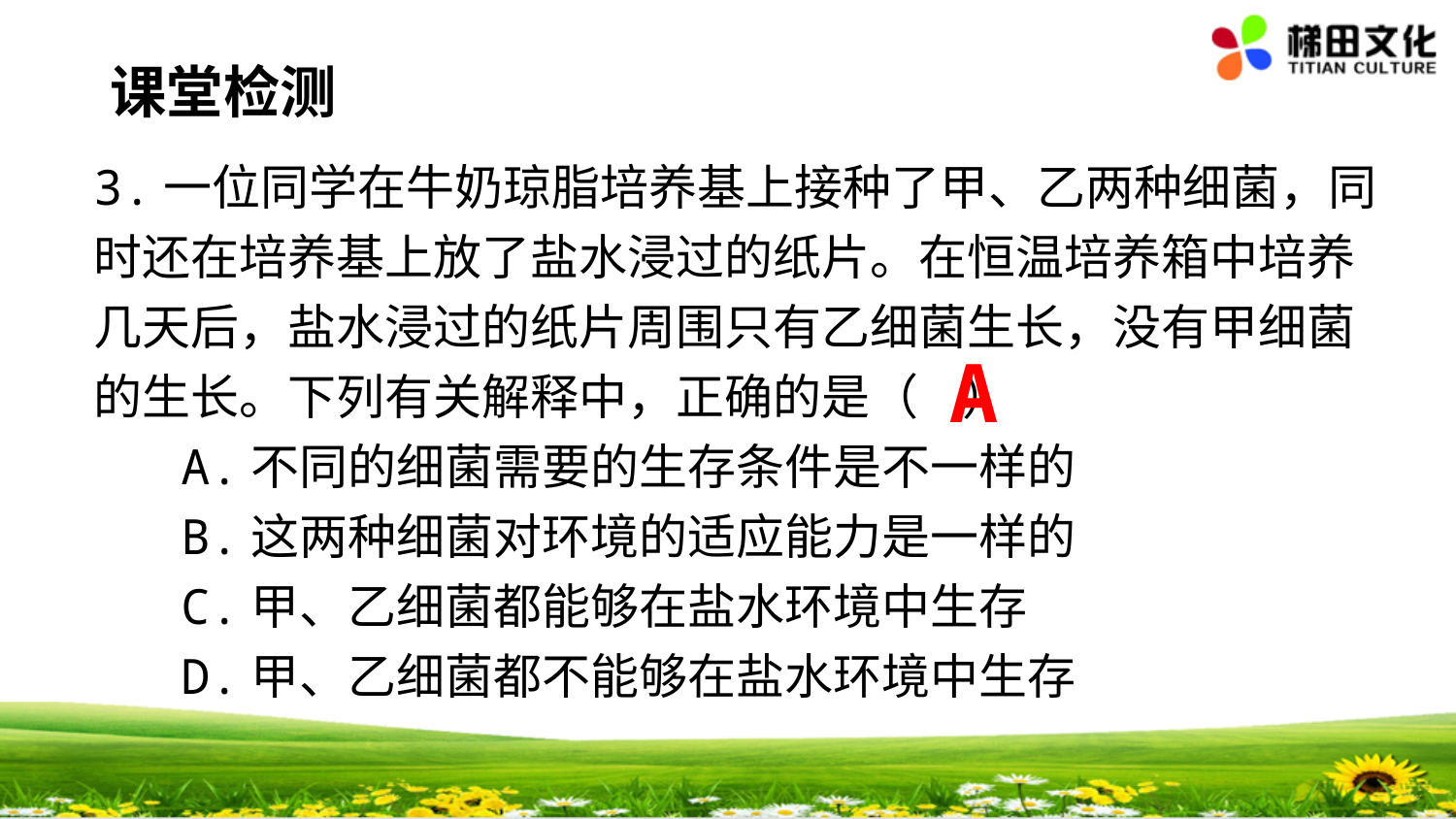

课堂检测
3.一位同学在牛奶琼脂培养基上接种了甲、乙两种细菌，同时还在培养基上放了盐水浸过的纸片。在恒温培养箱中培养几天后，盐水浸过的纸片周围只有乙细菌生长，没有甲细菌的生长。下列有关解释中，正确的是（    ）
   A.不同的细菌需要的生存条件是不一样的
   B.这两种细菌对环境的适应能力是一样的
   C.甲、乙细菌都能够在盐水环境中生存
   D.甲、乙细菌都不能够在盐水环境中生存
A